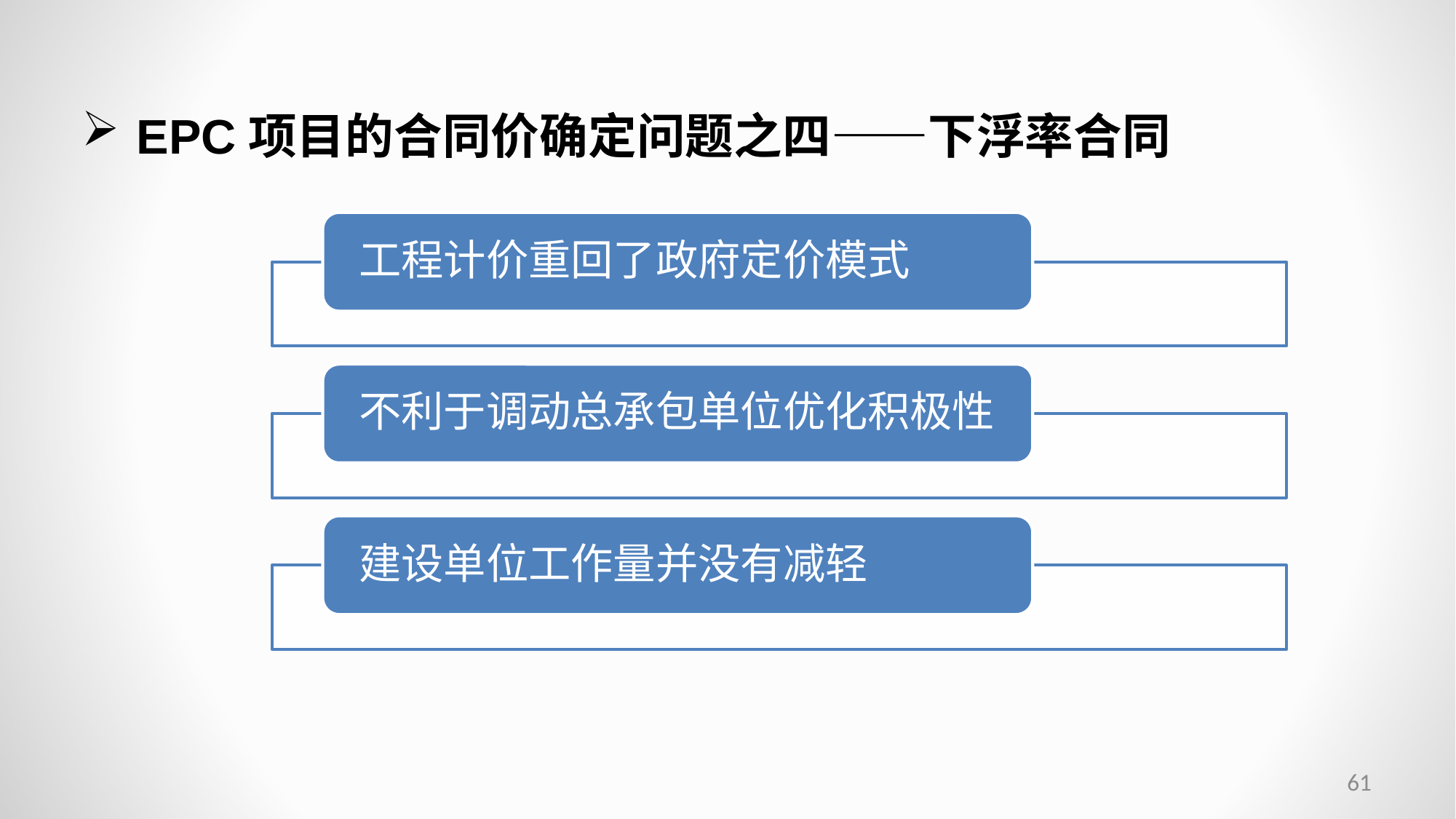

EPC项目的合同价确定问题之四——下浮率合同
工程计价重回了政府定价模式
不利于调动总承包单位优化积极性
建设单位工作量并没有减轻

61